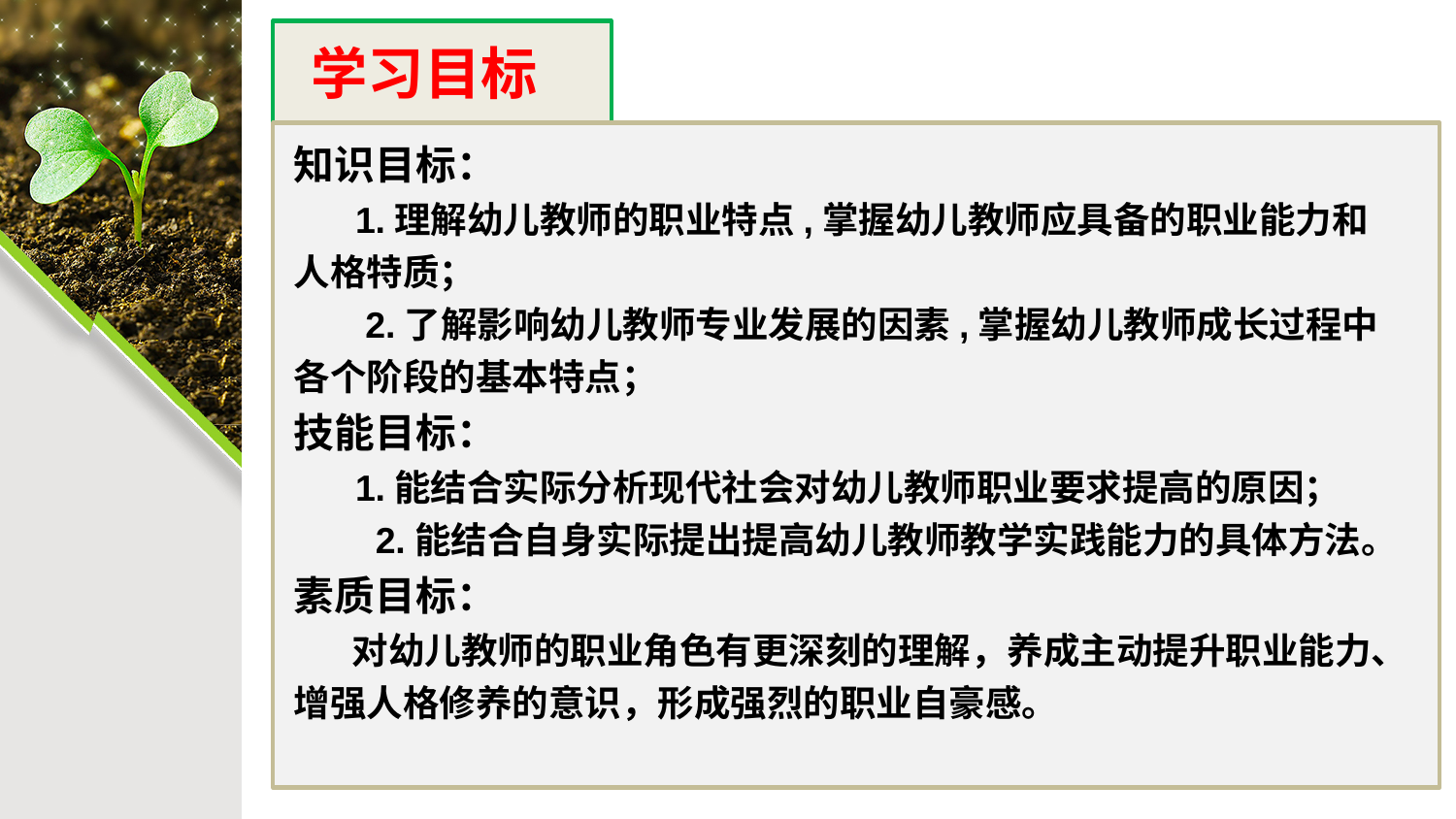

学习目标

知识目标：
      1.理解幼儿教师的职业特点,掌握幼儿教师应具备的职业能力和人格特质；
       2.了解影响幼儿教师专业发展的因素,掌握幼儿教师成长过程中各个阶段的基本特点；
技能目标：
      1.能结合实际分析现代社会对幼儿教师职业要求提高的原因；
        2.能结合自身实际提出提高幼儿教师教学实践能力的具体方法。
素质目标：
      对幼儿教师的职业角色有更深刻的理解，养成主动提升职业能力、增强人格修养的意识，形成强烈的职业自豪感。